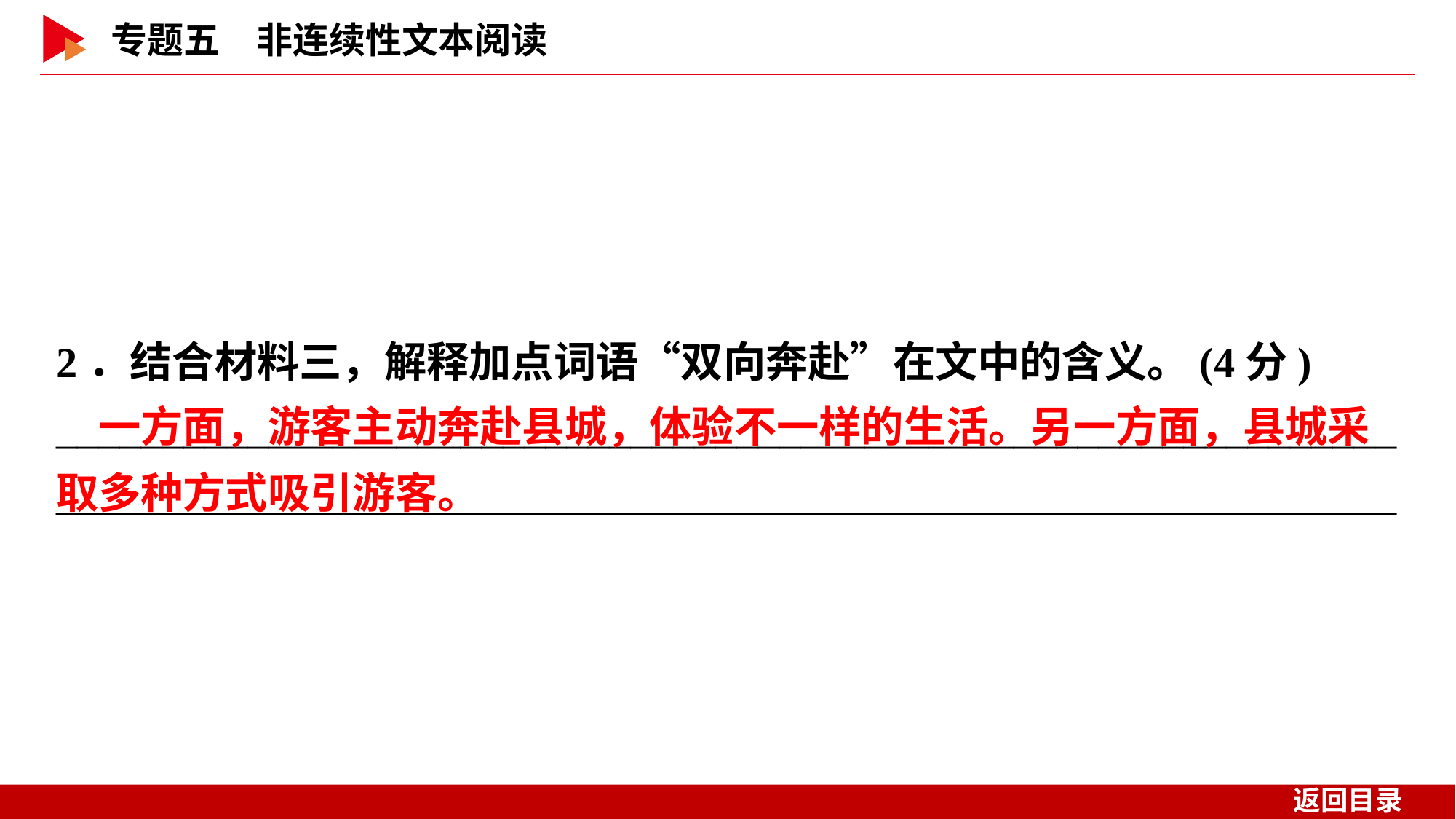

2．结合材料三，解释加点词语“双向奔赴”在文中的含义。(4分) ______________________________________________________________________________________________________________________________
　一方面，游客主动奔赴县城，体验不一样的生活。另一方面，县城采取多种方式吸引游客。